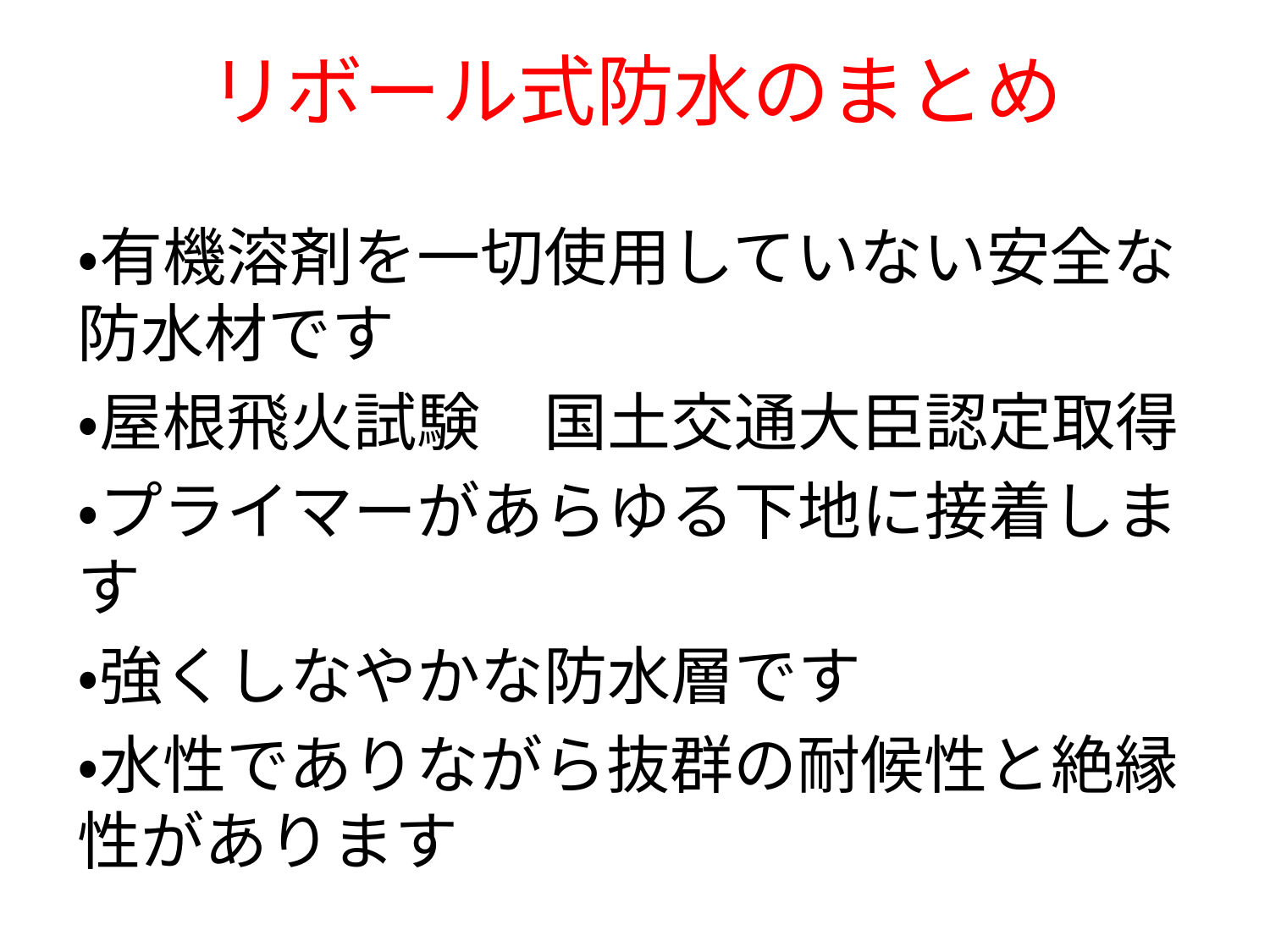

リボール式防水のまとめ

・有機溶剤を一切使用していない安全な防水材です
・屋根飛火試験　国土交通大臣認定取得
・プライマーがあらゆる下地に接着します
・強くしなやかな防水層です
・水性でありながら抜群の耐候性と絶縁性があります
#